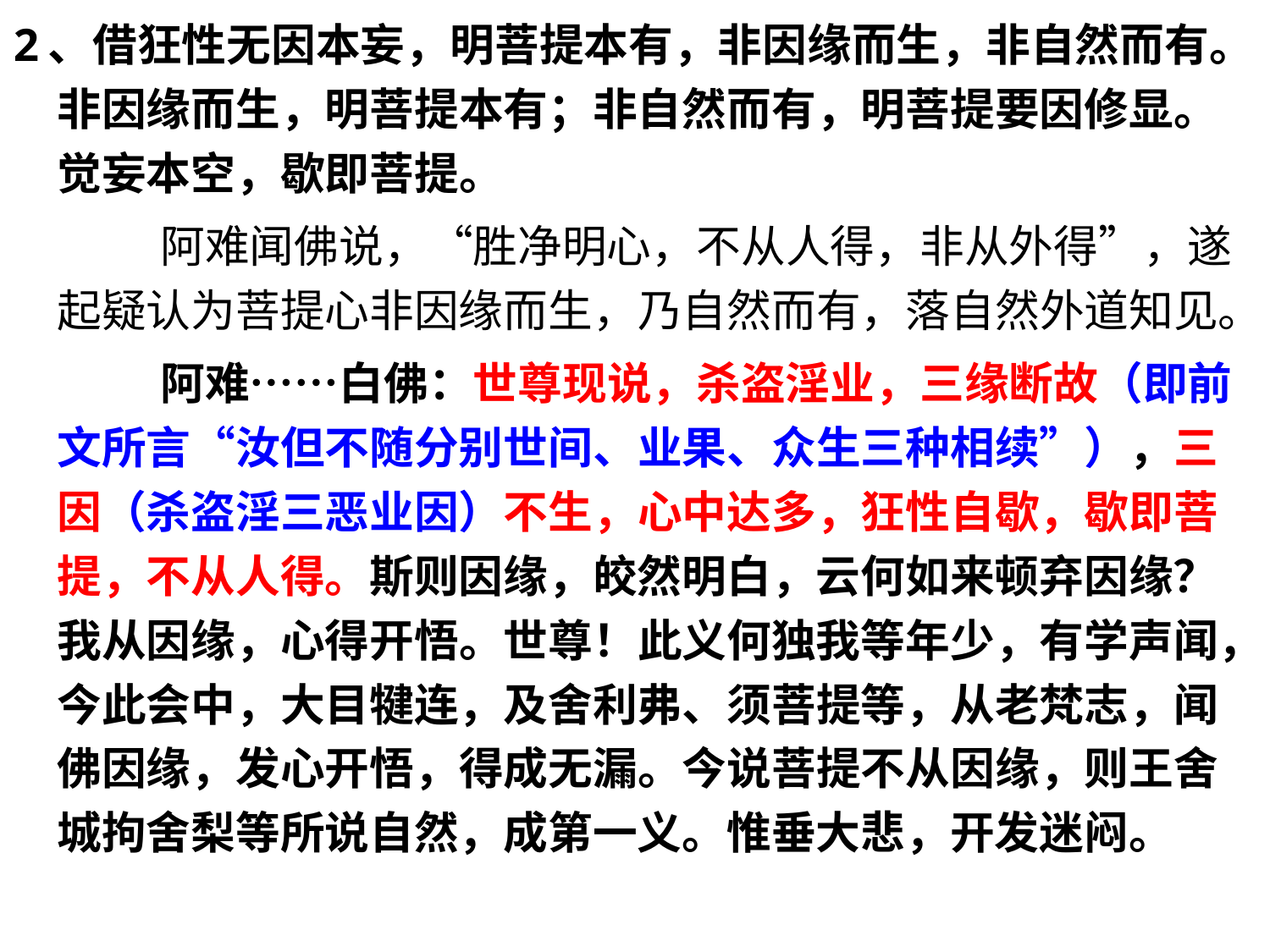

2、借狂性无因本妄，明菩提本有，非因缘而生，非自然而有。非因缘而生，明菩提本有；非自然而有，明菩提要因修显。觉妄本空，歇即菩提。
              阿难闻佛说，“胜净明心，不从人得，非从外得”，遂起疑认为菩提心非因缘而生，乃自然而有，落自然外道知见。
              阿难……白佛：世尊现说，杀盗淫业，三缘断故（即前文所言“汝但不随分别世间、业果、众生三种相续”），三因（杀盗淫三恶业因）不生，心中达多，狂性自歇，歇即菩提，不从人得。斯则因缘，皎然明白，云何如来顿弃因缘？我从因缘，心得开悟。世尊！此义何独我等年少，有学声闻，今此会中，大目犍连，及舍利弗、须菩提等，从老梵志，闻佛因缘，发心开悟，得成无漏。今说菩提不从因缘，则王舍城拘舍梨等所说自然，成第一义。惟垂大悲，开发迷闷。